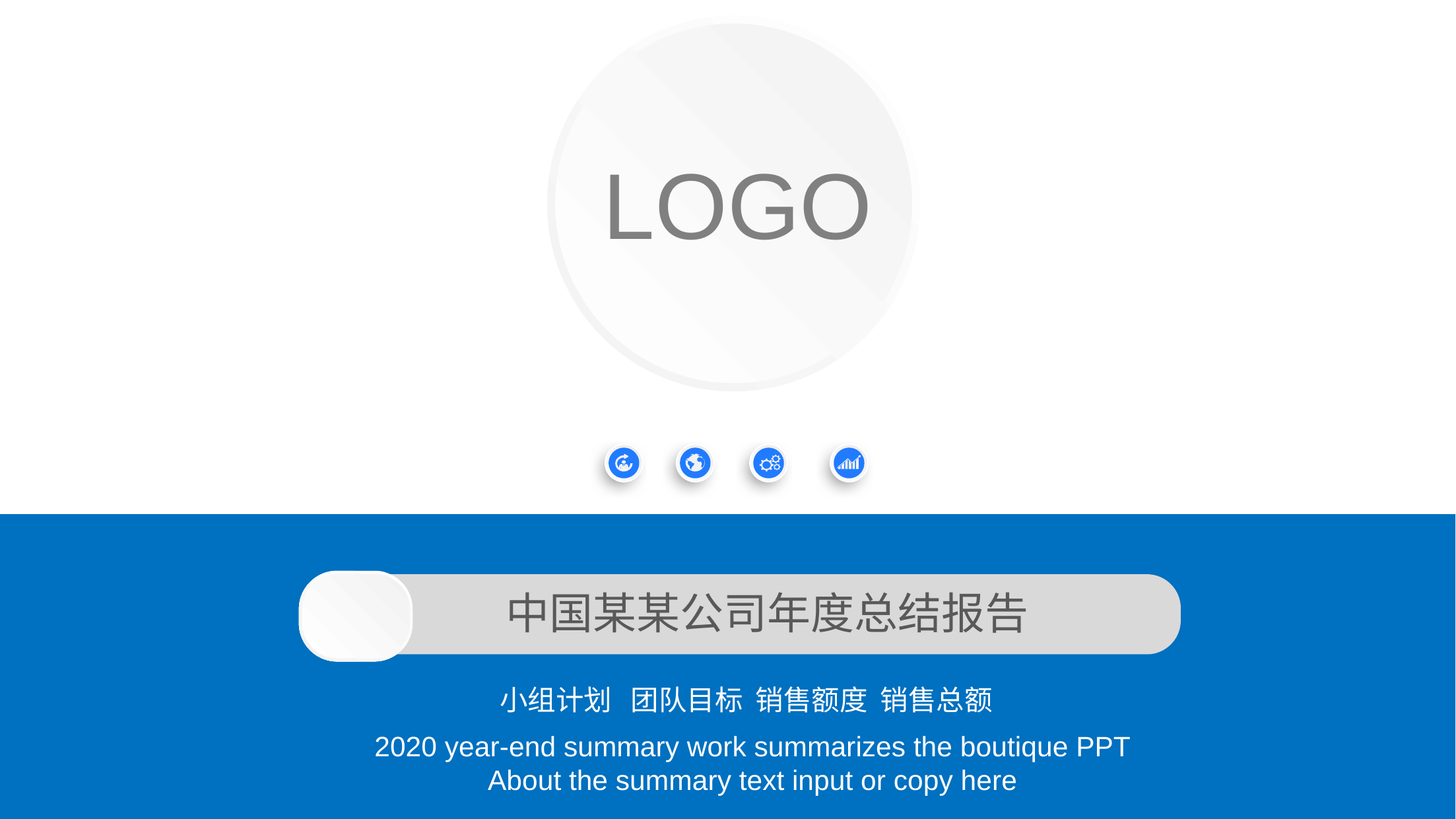

LOGO

中国某某公司年度总结报告
小组计划   团队目标  销售额度  销售总额
2020 year-end summary work summarizes the boutique PPT
About the summary text input or copy here